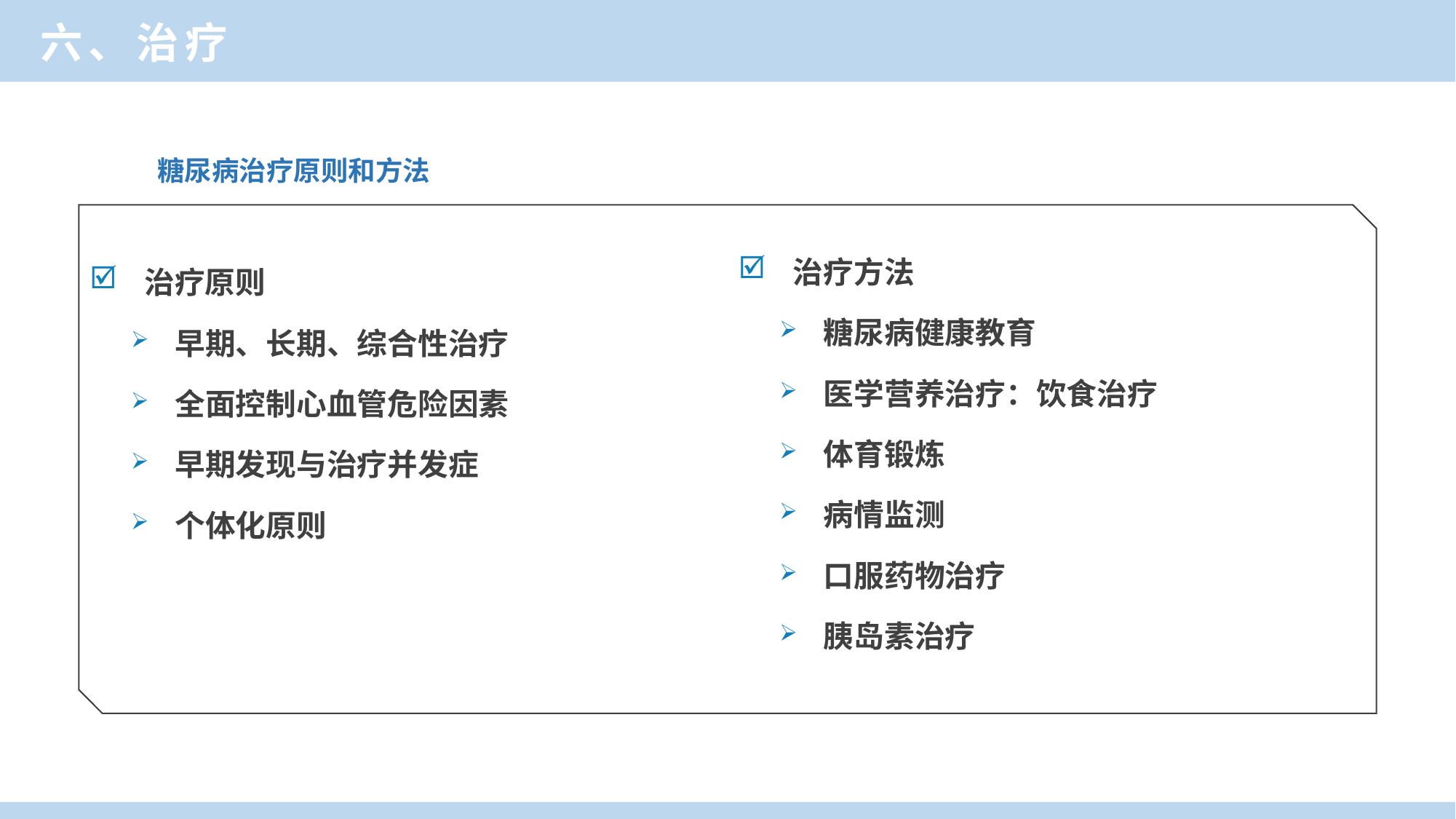

六、治疗
糖尿病治疗原则和方法

治疗方法
糖尿病健康教育
医学营养治疗：饮食治疗
体育锻炼
病情监测
口服药物治疗
胰岛素治疗
治疗原则
早期、长期、综合性治疗
全面控制心血管危险因素
早期发现与治疗并发症
个体化原则